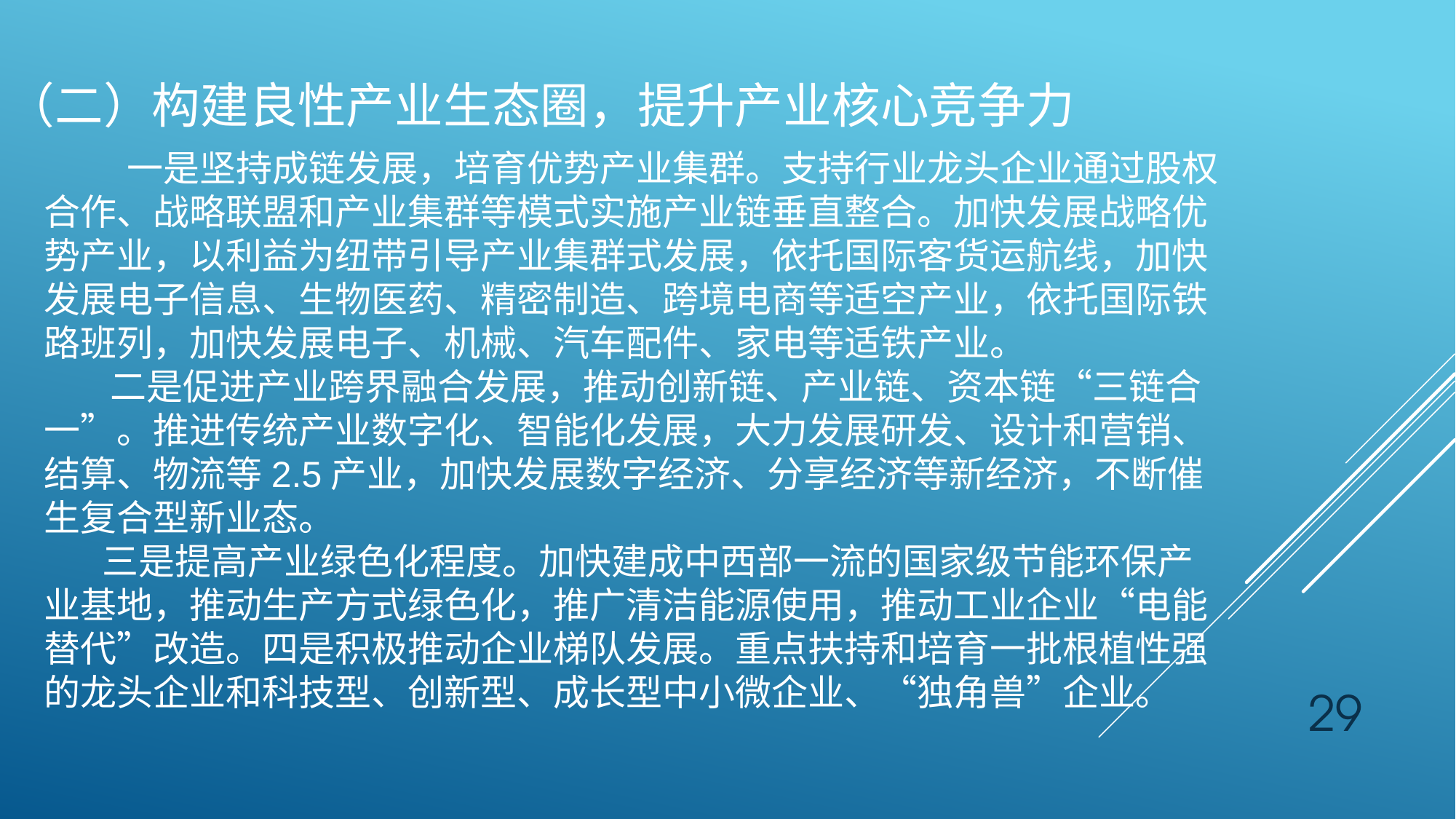

# （二）构建良性产业生态圈，提升产业核心竞争力
         一是坚持成链发展，培育优势产业集群。支持行业龙头企业通过股权合作、战略联盟和产业集群等模式实施产业链垂直整合。加快发展战略优势产业，以利益为纽带引导产业集群式发展，依托国际客货运航线，加快发展电子信息、生物医药、精密制造、跨境电商等适空产业，依托国际铁路班列，加快发展电子、机械、汽车配件、家电等适铁产业。
       二是促进产业跨界融合发展，推动创新链、产业链、资本链“三链合一”。推进传统产业数字化、智能化发展，大力发展研发、设计和营销、结算、物流等2.5产业，加快发展数字经济、分享经济等新经济，不断催生复合型新业态。
      三是提高产业绿色化程度。加快建成中西部一流的国家级节能环保产业基地，推动生产方式绿色化，推广清洁能源使用，推动工业企业“电能替代”改造。四是积极推动企业梯队发展。重点扶持和培育一批根植性强的龙头企业和科技型、创新型、成长型中小微企业、“独角兽”企业。
29